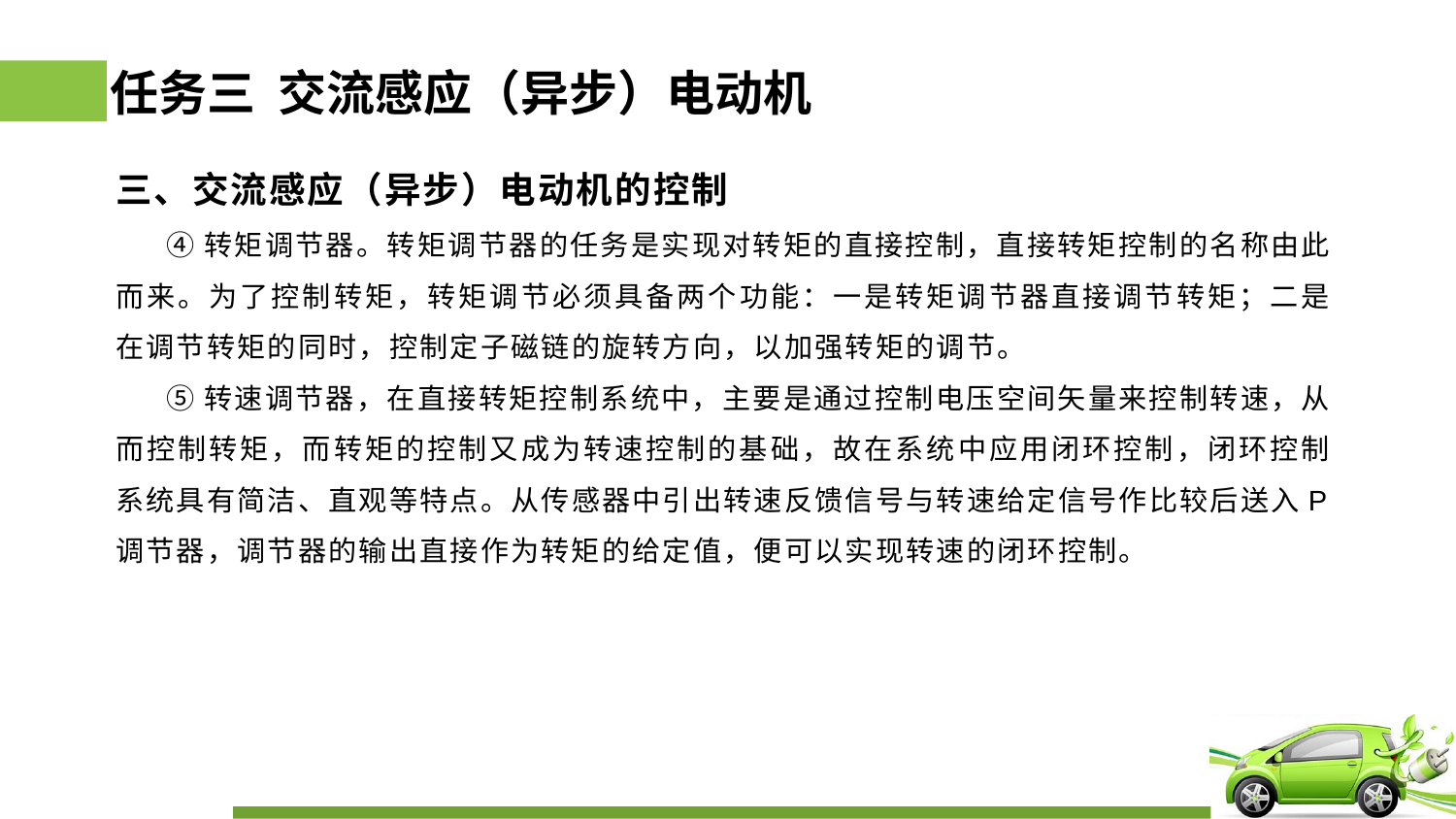

# 任务三  交流感应（异步）电动机
三、交流感应（异步）电动机的控制
      ④转矩调节器。转矩调节器的任务是实现对转矩的直接控制，直接转矩控制的名称由此而来。为了控制转矩，转矩调节必须具备两个功能：一是转矩调节器直接调节转矩；二是在调节转矩的同时，控制定子磁链的旋转方向，以加强转矩的调节。
      ⑤转速调节器，在直接转矩控制系统中，主要是通过控制电压空间矢量来控制转速，从而控制转矩，而转矩的控制又成为转速控制的基础，故在系统中应用闭环控制，闭环控制系统具有简洁、直观等特点。从传感器中引出转速反馈信号与转速给定信号作比较后送入P调节器，调节器的输出直接作为转矩的给定值，便可以实现转速的闭环控制。